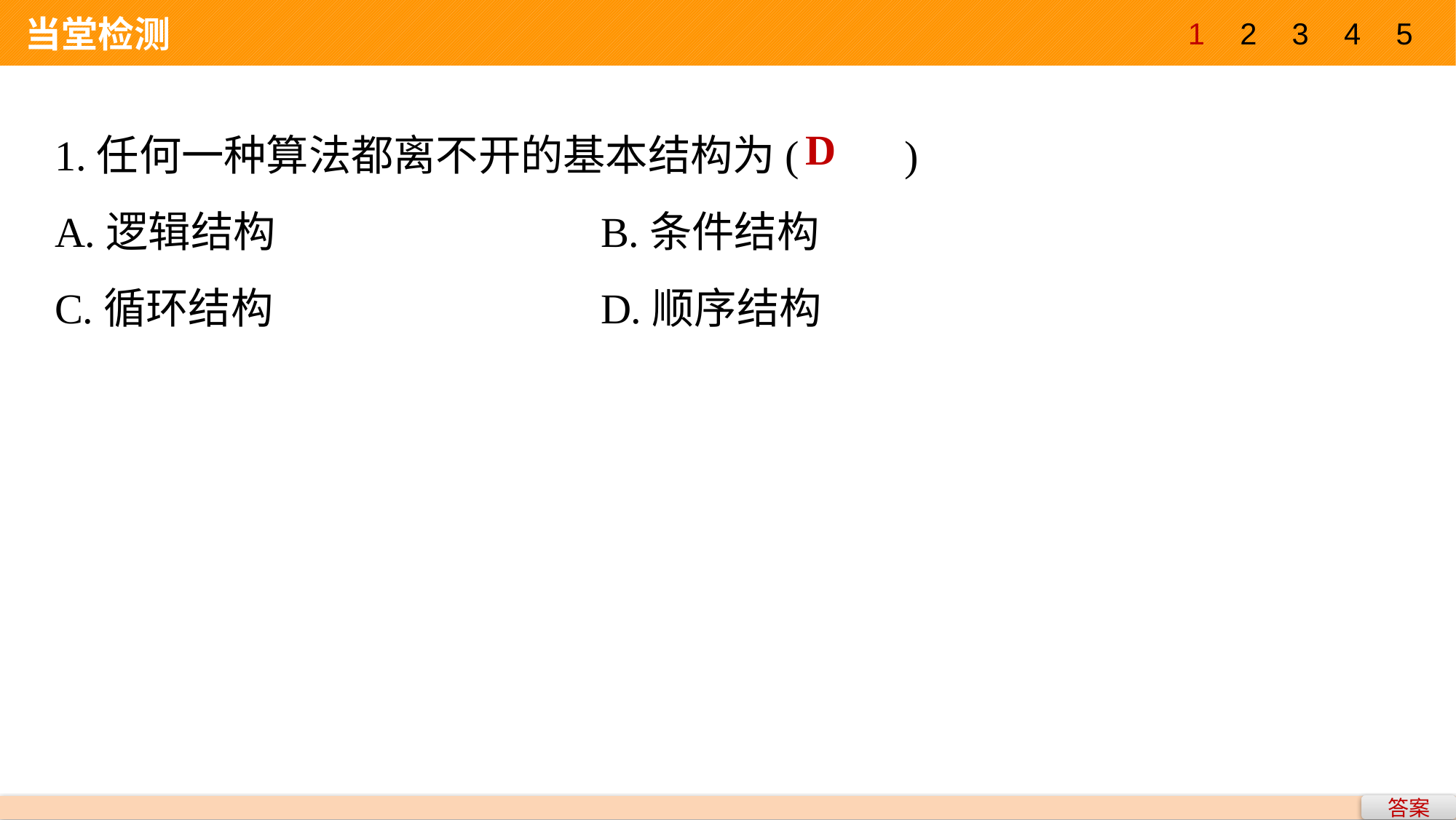

1
2
3
4
5
  当堂检测
1.任何一种算法都离不开的基本结构为(　　)
A.逻辑结构  			B.条件结构
C.循环结构  			D.顺序结构
D
答案